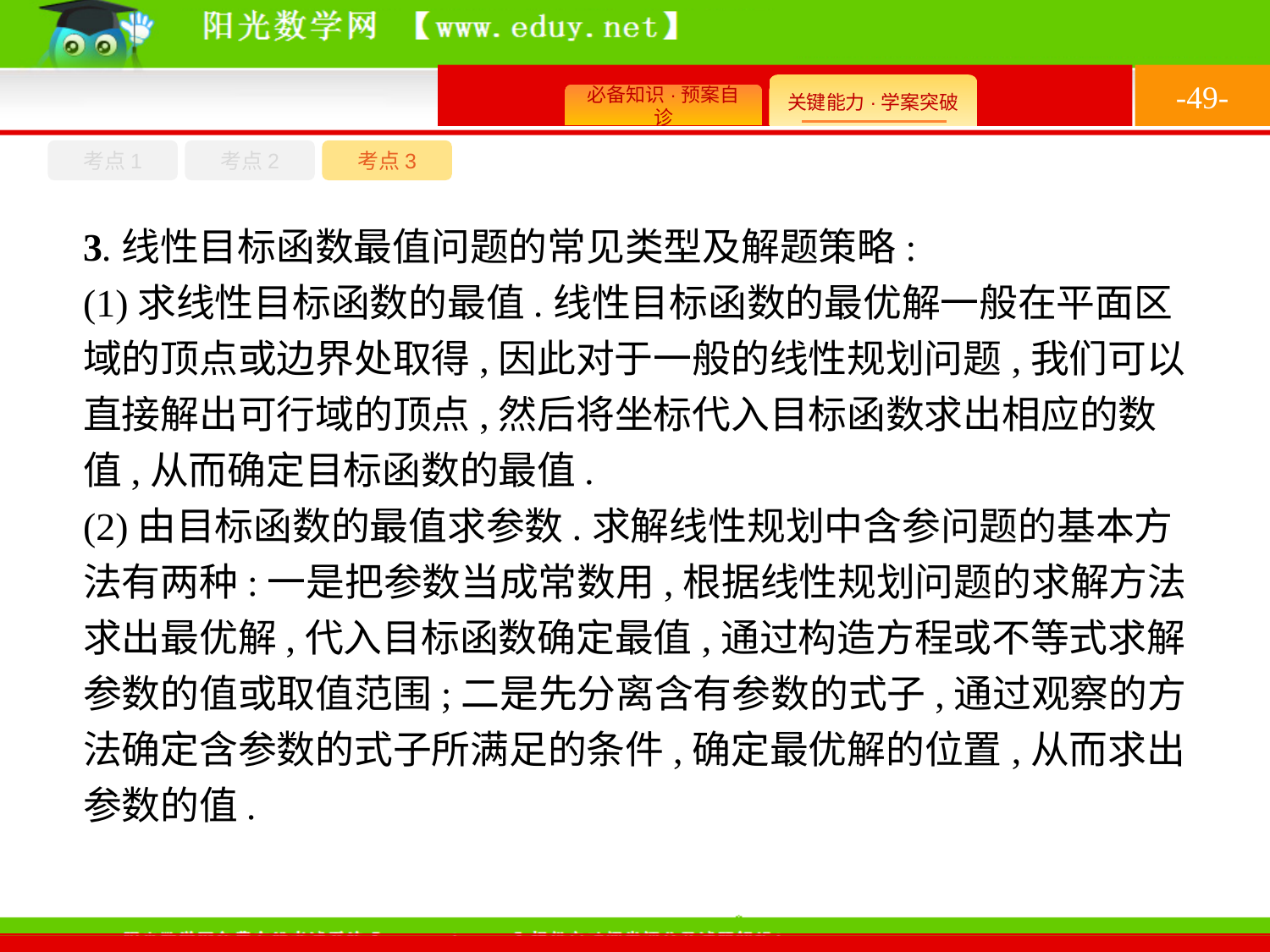

-49-
考点1
考点3
考点2
3.线性目标函数最值问题的常见类型及解题策略:
(1)求线性目标函数的最值.线性目标函数的最优解一般在平面区域的顶点或边界处取得,因此对于一般的线性规划问题,我们可以直接解出可行域的顶点,然后将坐标代入目标函数求出相应的数值,从而确定目标函数的最值.
(2)由目标函数的最值求参数.求解线性规划中含参问题的基本方法有两种:一是把参数当成常数用,根据线性规划问题的求解方法求出最优解,代入目标函数确定最值,通过构造方程或不等式求解参数的值或取值范围;二是先分离含有参数的式子,通过观察的方法确定含参数的式子所满足的条件,确定最优解的位置,从而求出参数的值.